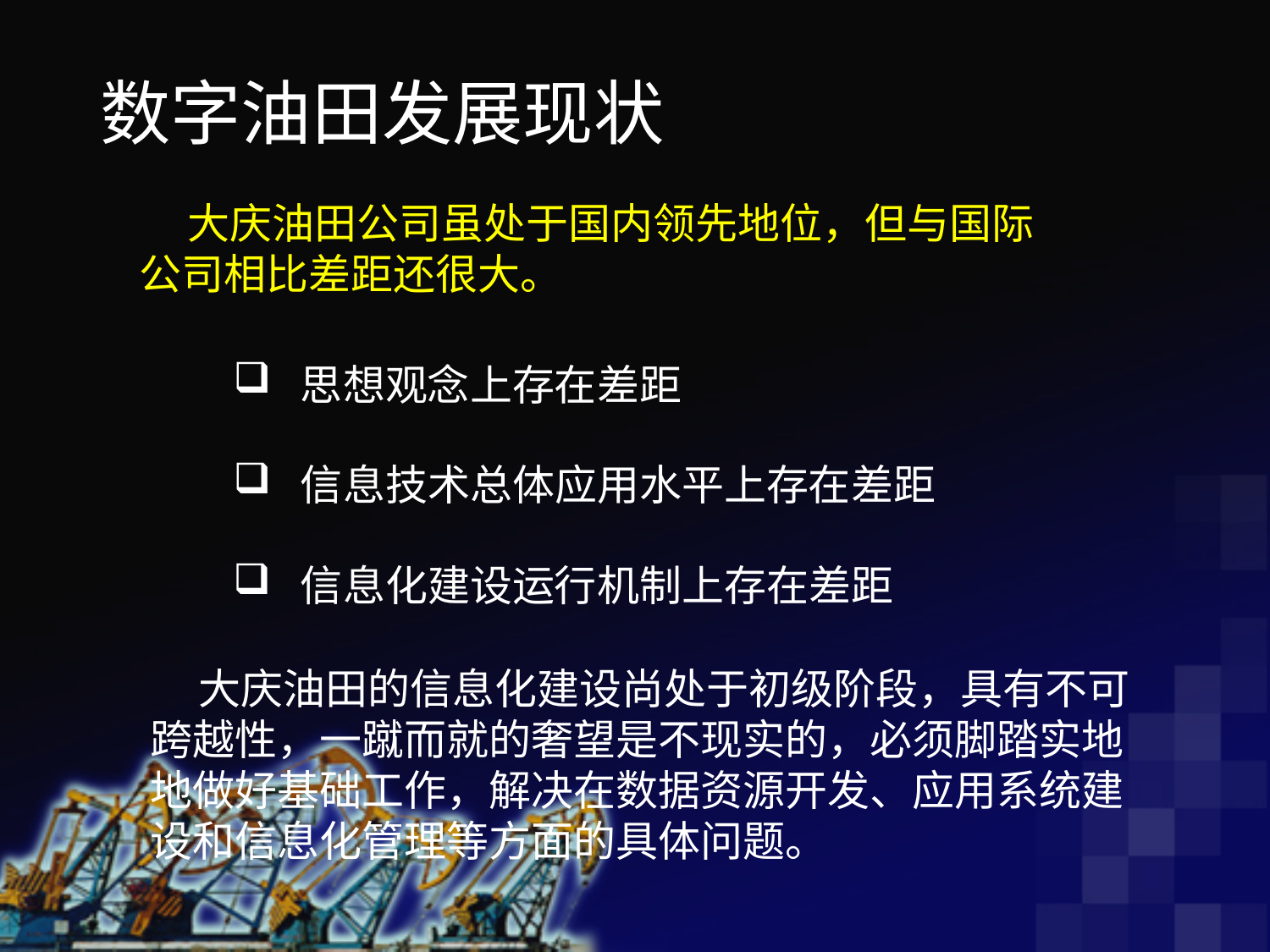

数字油田发展现状
    大庆油田公司虽处于国内领先地位，但与国际公司相比差距还很大。
  思想观念上存在差距
  信息技术总体应用水平上存在差距
  信息化建设运行机制上存在差距
    大庆油田的信息化建设尚处于初级阶段，具有不可跨越性，一蹴而就的奢望是不现实的，必须脚踏实地地做好基础工作，解决在数据资源开发、应用系统建设和信息化管理等方面的具体问题。